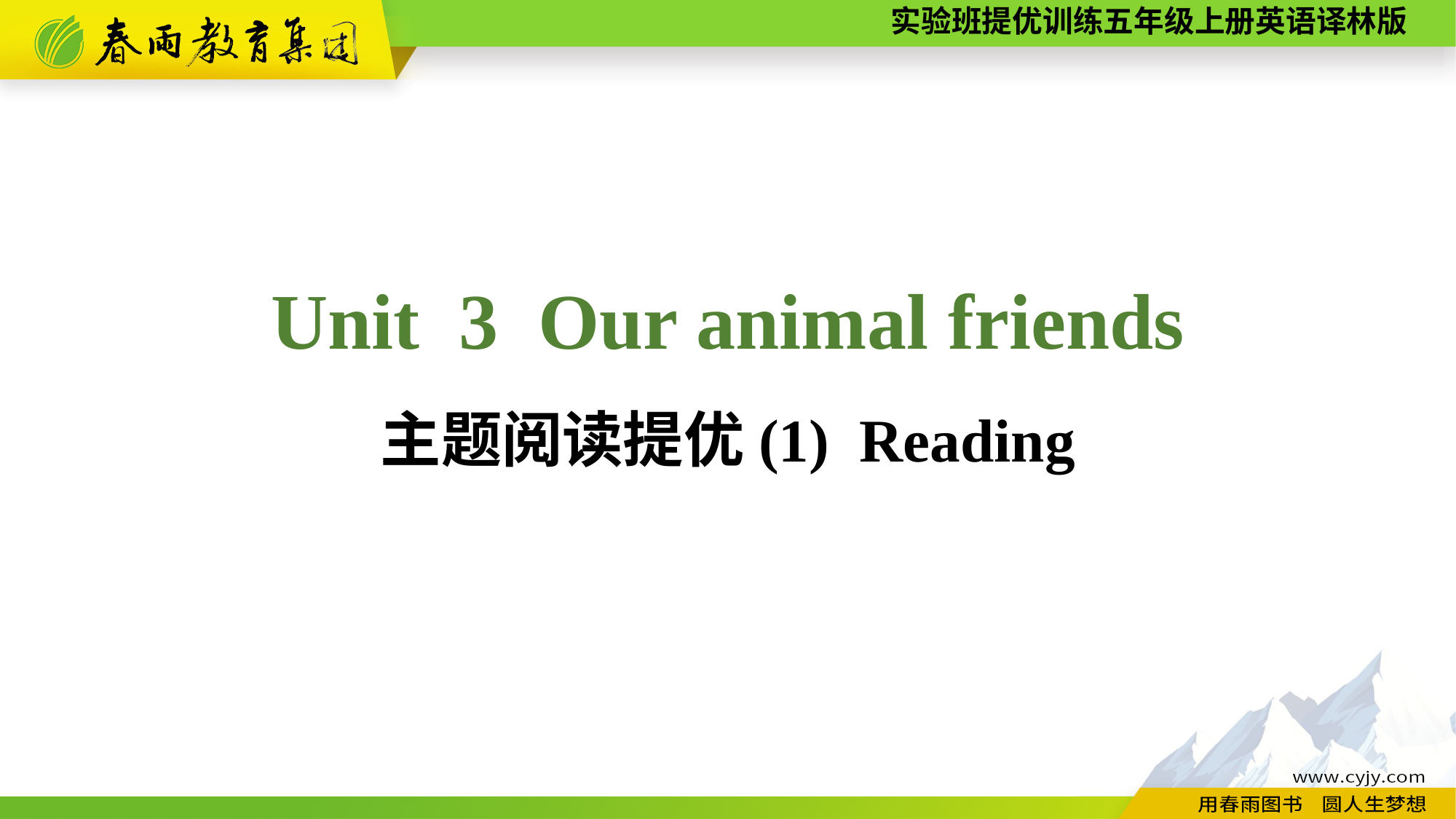

Unit  3  Our animal friends
主题阅读提优(1)  Reading